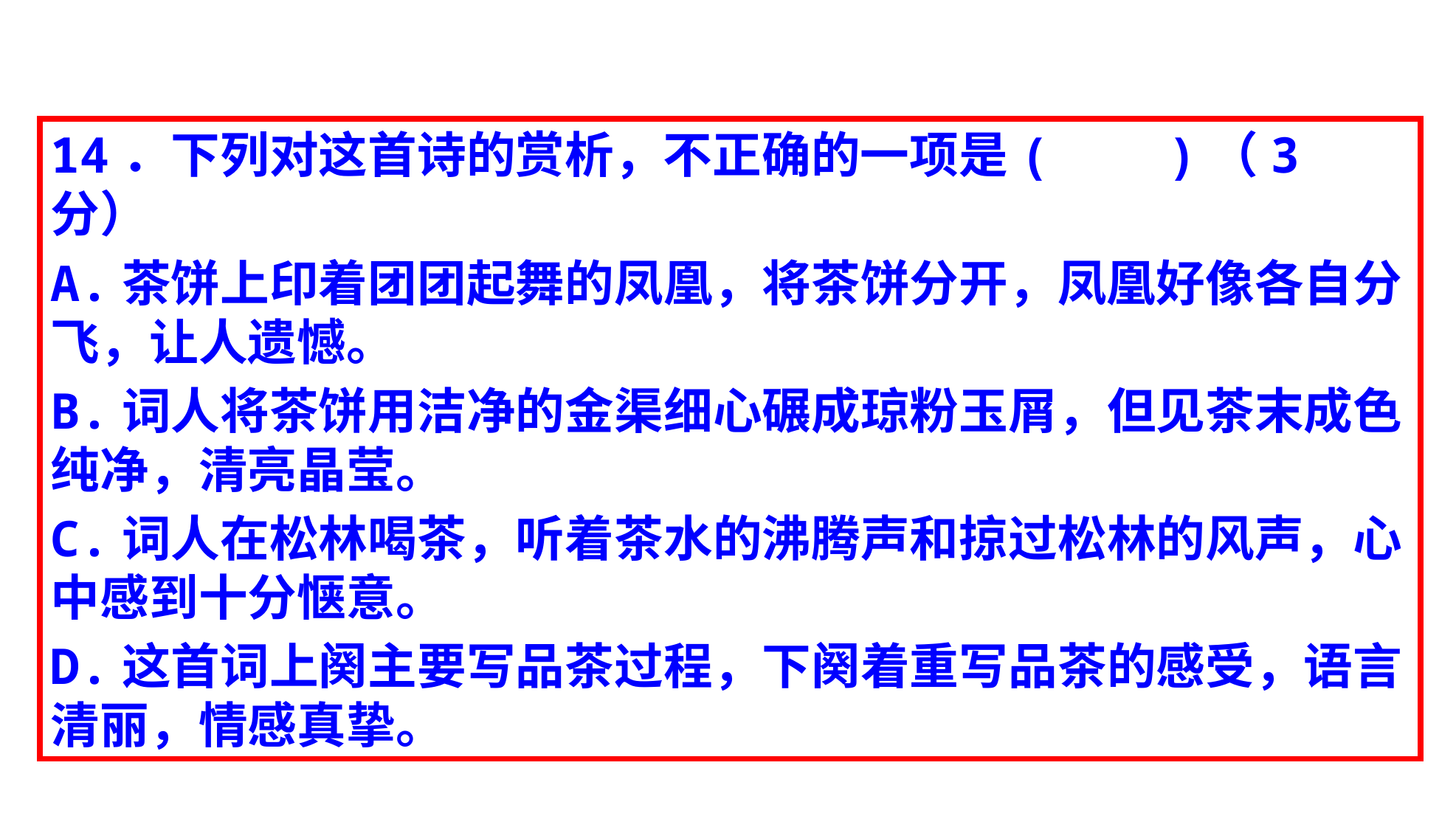

14．下列对这首诗的赏析，不正确的一项是(    )（3分）
A.茶饼上印着团团起舞的凤凰，将茶饼分开，凤凰好像各自分飞，让人遗憾。
B.词人将茶饼用洁净的金渠细心碾成琼粉玉屑，但见茶末成色纯净，清亮晶莹。
C.词人在松林喝茶，听着茶水的沸腾声和掠过松林的风声，心中感到十分惬意。
D.这首词上阕主要写品茶过程，下阕着重写品茶的感受，语言清丽，情感真挚。